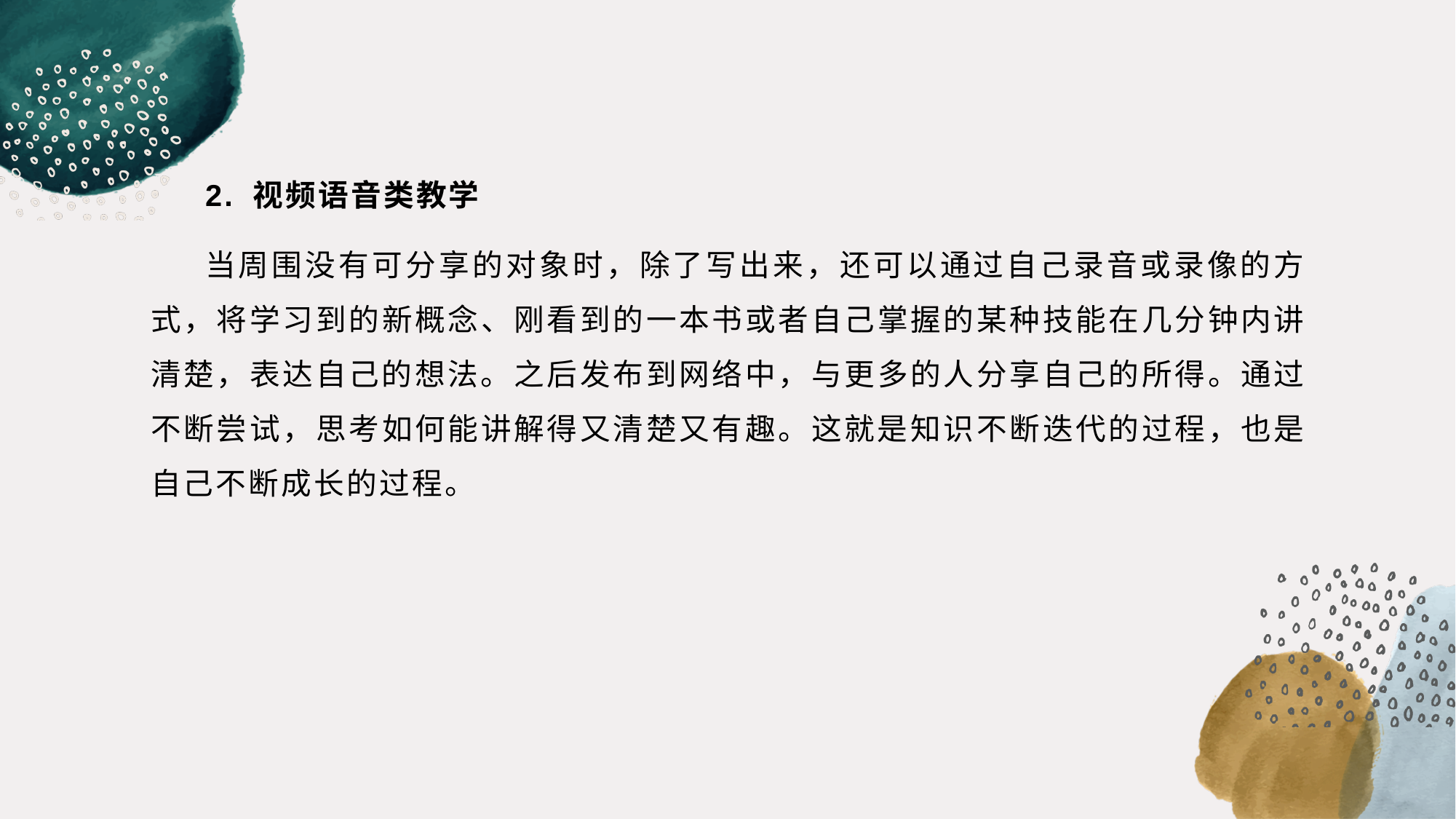

2. 视频语音类教学
当周围没有可分享的对象时，除了写出来，还可以通过自己录音或录像的方式，将学习到的新概念、刚看到的一本书或者自己掌握的某种技能在几分钟内讲清楚，表达自己的想法。之后发布到网络中，与更多的人分享自己的所得。通过不断尝试，思考如何能讲解得又清楚又有趣。这就是知识不断迭代的过程，也是自己不断成长的过程。